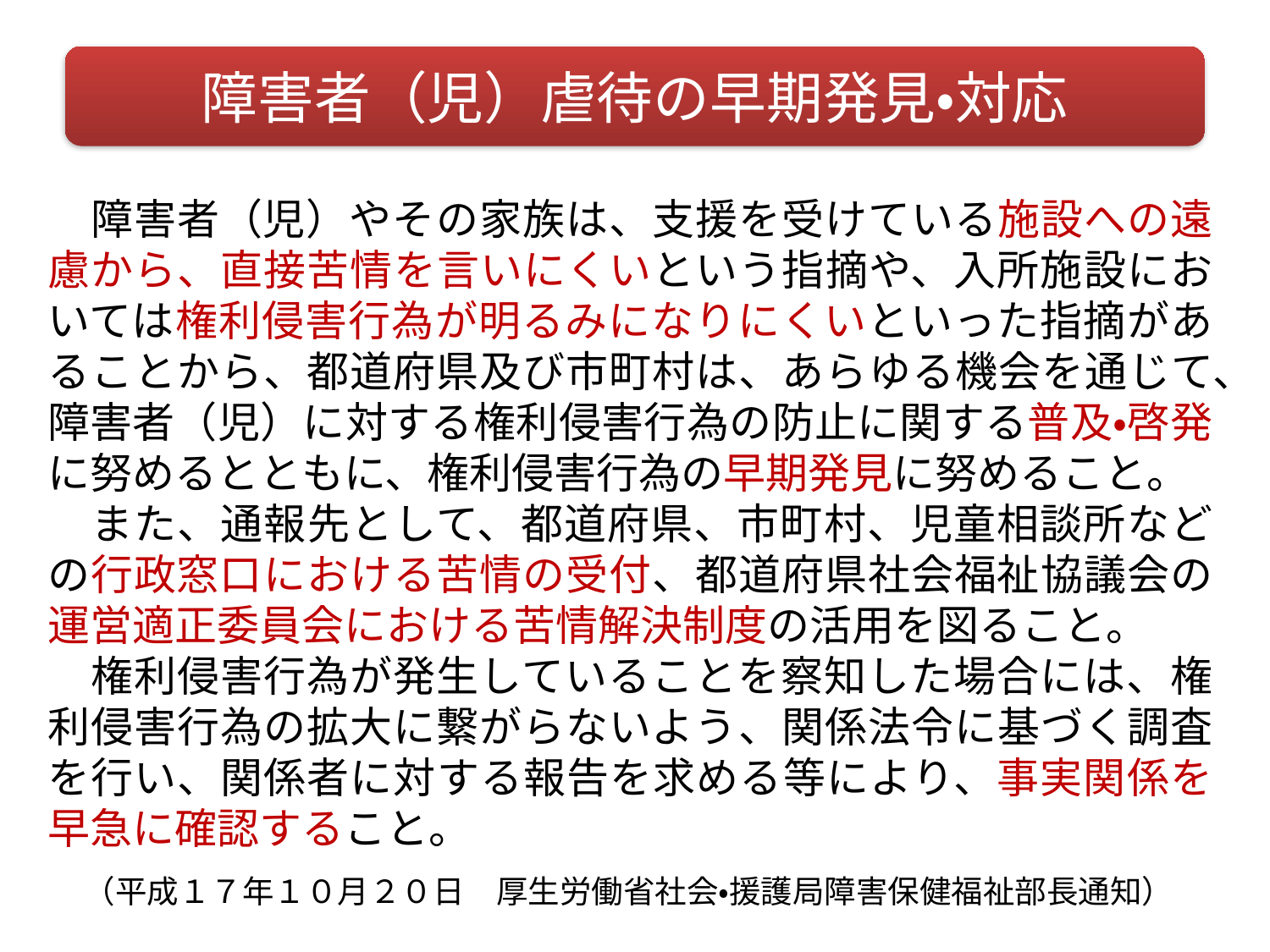

障害者（児）虐待の早期発見・対応
　障害者（児）やその家族は、支援を受けている施設への遠慮から、直接苦情を言いにくいという指摘や、入所施設においては権利侵害行為が明るみになりにくいといった指摘があることから、都道府県及び市町村は、あらゆる機会を通じて、障害者（児）に対する権利侵害行為の防止に関する普及・啓発に努めるとともに、権利侵害行為の早期発見に努めること。
　また、通報先として、都道府県、市町村、児童相談所などの行政窓口における苦情の受付、都道府県社会福祉協議会の運営適正委員会における苦情解決制度の活用を図ること。
　権利侵害行為が発生していることを察知した場合には、権利侵害行為の拡大に繋がらないよう、関係法令に基づく調査を行い、関係者に対する報告を求める等により、事実関係を早急に確認すること。
（平成１７年１０月２０日　厚生労働省社会・援護局障害保健福祉部長通知）